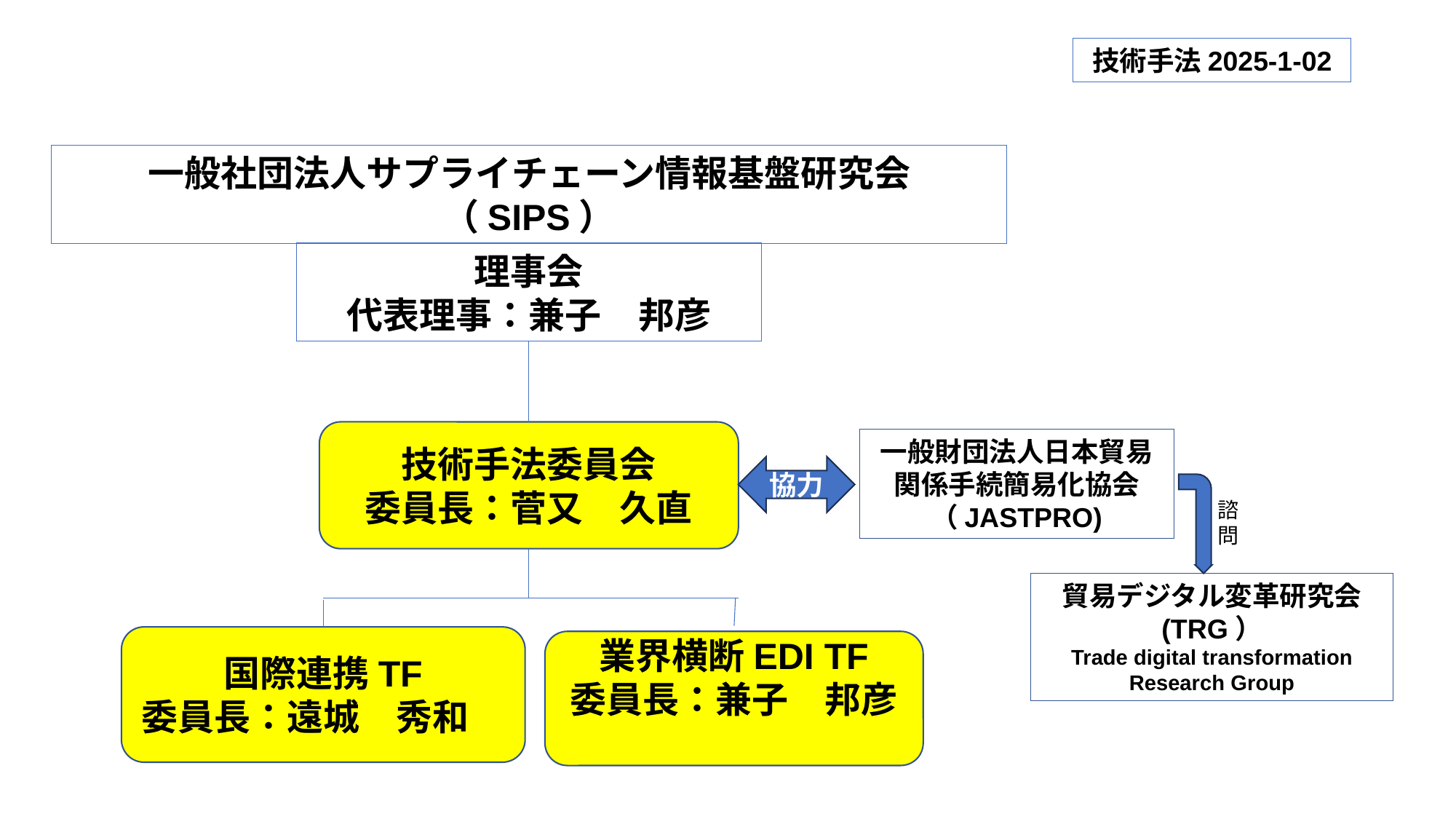

技術手法2025-1-02
一般社団法人サプライチェーン情報基盤研究会（SIPS）
理事会
代表理事：兼子　邦彦

技術手法委員会
委員長：菅又　久直

一般財団法人日本貿易関係手続簡易化協会（JASTPRO)
協力
諮問

貿易デジタル変革研究会
(TRG）
Trade digital transformation Research Group
国際連携TF
委員長：遠城　秀和
業界横断EDI TF
委員長：兼子　邦彦